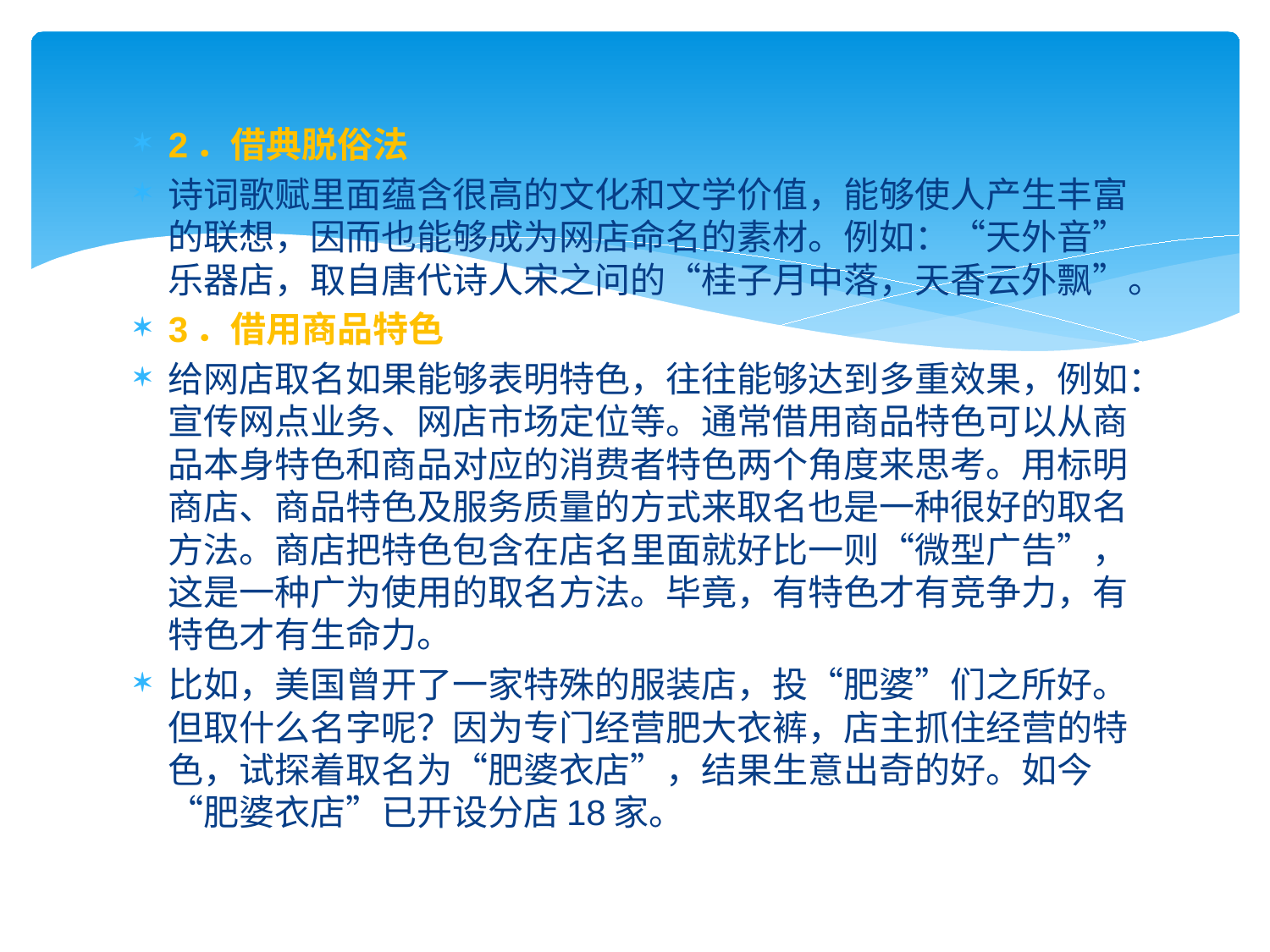

2．借典脱俗法
诗词歌赋里面蕴含很高的文化和文学价值，能够使人产生丰富的联想，因而也能够成为网店命名的素材。例如：“天外音”乐器店，取自唐代诗人宋之问的“桂子月中落，天香云外飘”。
3．借用商品特色
给网店取名如果能够表明特色，往往能够达到多重效果，例如：宣传网点业务、网店市场定位等。通常借用商品特色可以从商品本身特色和商品对应的消费者特色两个角度来思考。用标明商店、商品特色及服务质量的方式来取名也是一种很好的取名方法。商店把特色包含在店名里面就好比一则“微型广告”，这是一种广为使用的取名方法。毕竟，有特色才有竞争力，有特色才有生命力。
比如，美国曾开了一家特殊的服装店，投“肥婆”们之所好。但取什么名字呢？因为专门经营肥大衣裤，店主抓住经营的特色，试探着取名为“肥婆衣店”，结果生意出奇的好。如今“肥婆衣店”已开设分店18家。